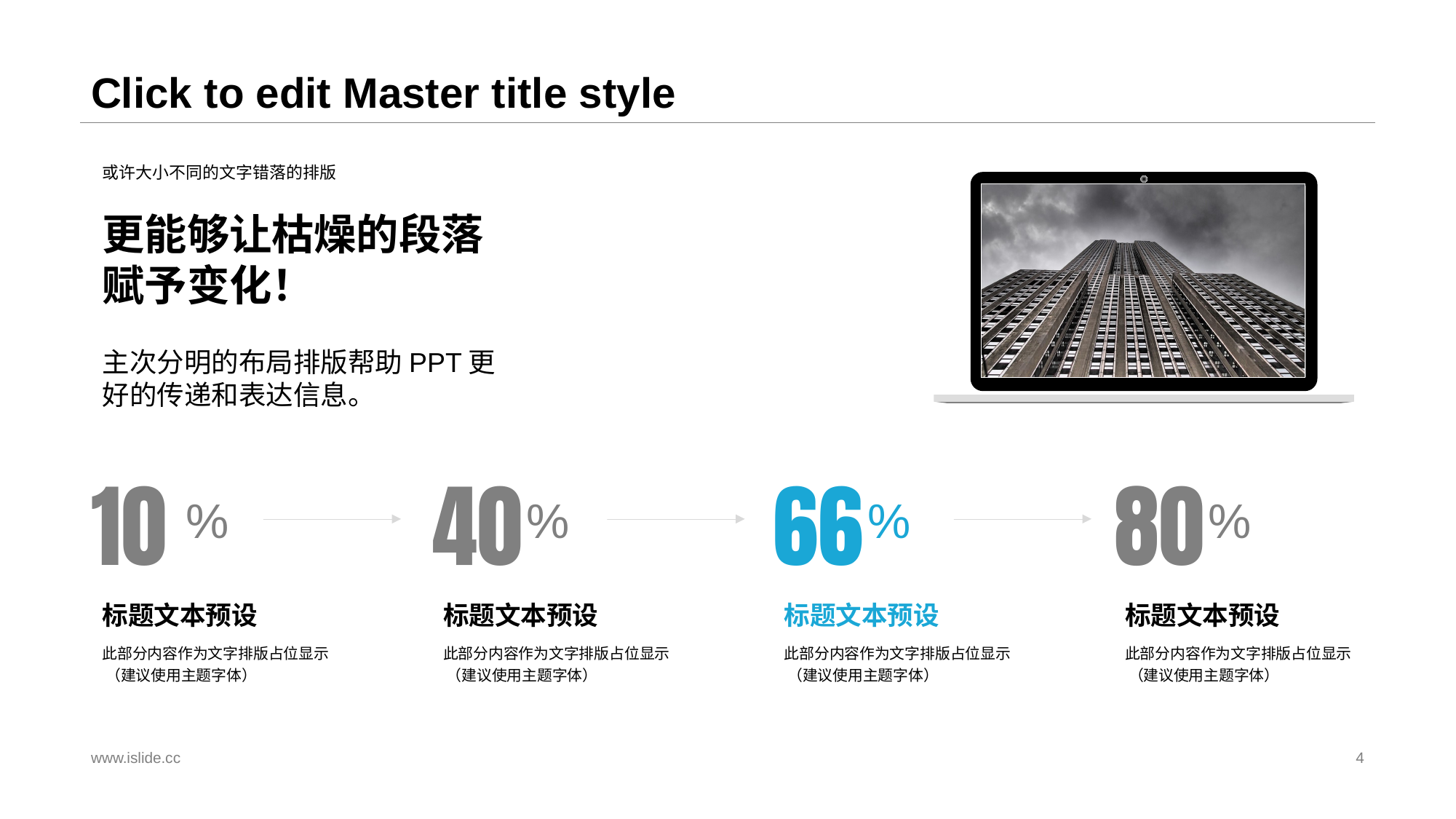

# Click to edit Master title style
或许大小不同的文字错落的排版

更能够让枯燥的段落赋予变化！
主次分明的布局排版帮助PPT更好的传递和表达信息。

10
40
66
80
%
%
%
%
标题文本预设
标题文本预设
标题文本预设
标题文本预设
此部分内容作为文字排版占位显示
 （建议使用主题字体）
此部分内容作为文字排版占位显示
 （建议使用主题字体）
此部分内容作为文字排版占位显示
 （建议使用主题字体）
此部分内容作为文字排版占位显示
 （建议使用主题字体）
www.islide.cc
4